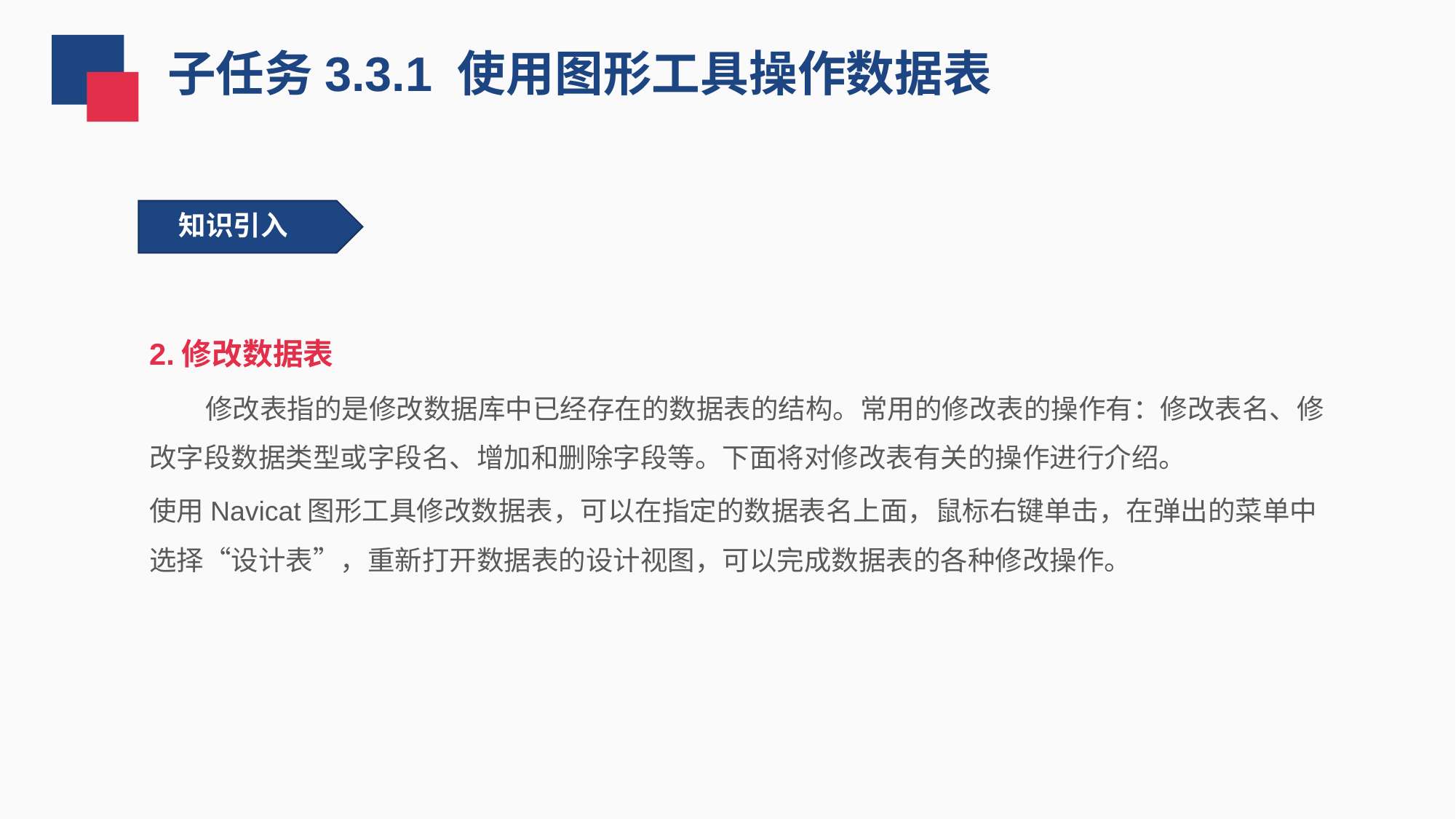

子任务3.3.1 使用图形工具操作数据表

知识引入
2.修改数据表
        修改表指的是修改数据库中已经存在的数据表的结构。常用的修改表的操作有：修改表名、修改字段数据类型或字段名、增加和删除字段等。下面将对修改表有关的操作进行介绍。
使用Navicat图形工具修改数据表，可以在指定的数据表名上面，鼠标右键单击，在弹出的菜单中选择“设计表”，重新打开数据表的设计视图，可以完成数据表的各种修改操作。